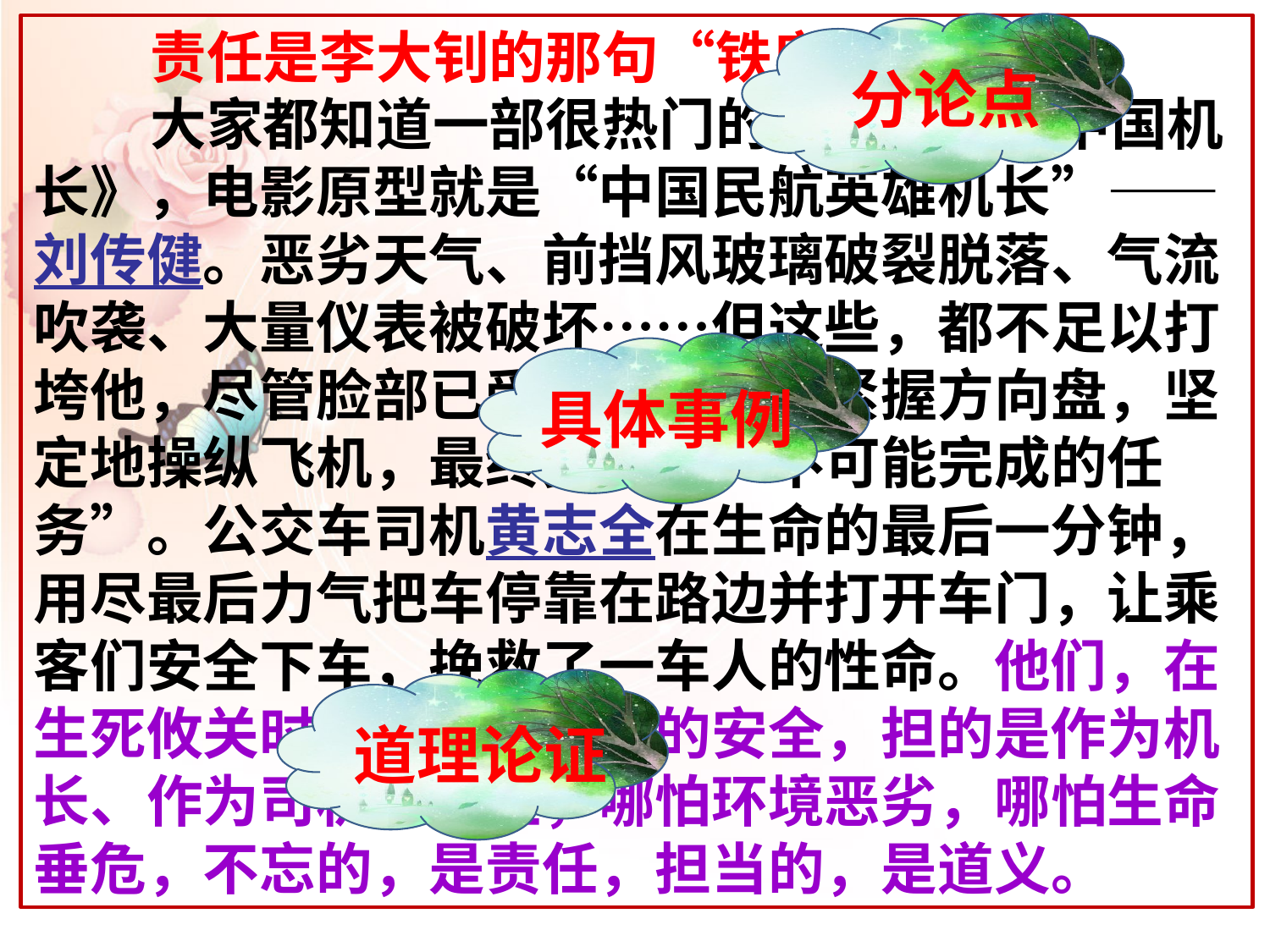

分论点
        责任是李大钊的那句“铁肩担道义”。
        大家都知道一部很热门的电影——《中国机长》，电影原型就是“中国民航英雄机长”——刘传健。恶劣天气、前挡风玻璃破裂脱落、气流吹袭、大量仪表被破坏……但这些，都不足以打垮他，尽管脸部已受伤，他仍然紧握方向盘，坚定地操纵飞机，最终完成了“不可能完成的任务”。公交车司机黄志全在生命的最后一分钟，用尽最后力气把车停靠在路边并打开车门，让乘客们安全下车，挽救了一车人的性命。他们，在生死攸关时，想的是乘客的安全，担的是作为机长、作为司机的责任，哪怕环境恶劣，哪怕生命垂危，不忘的，是责任，担当的，是道义。

具体事例

道理论证